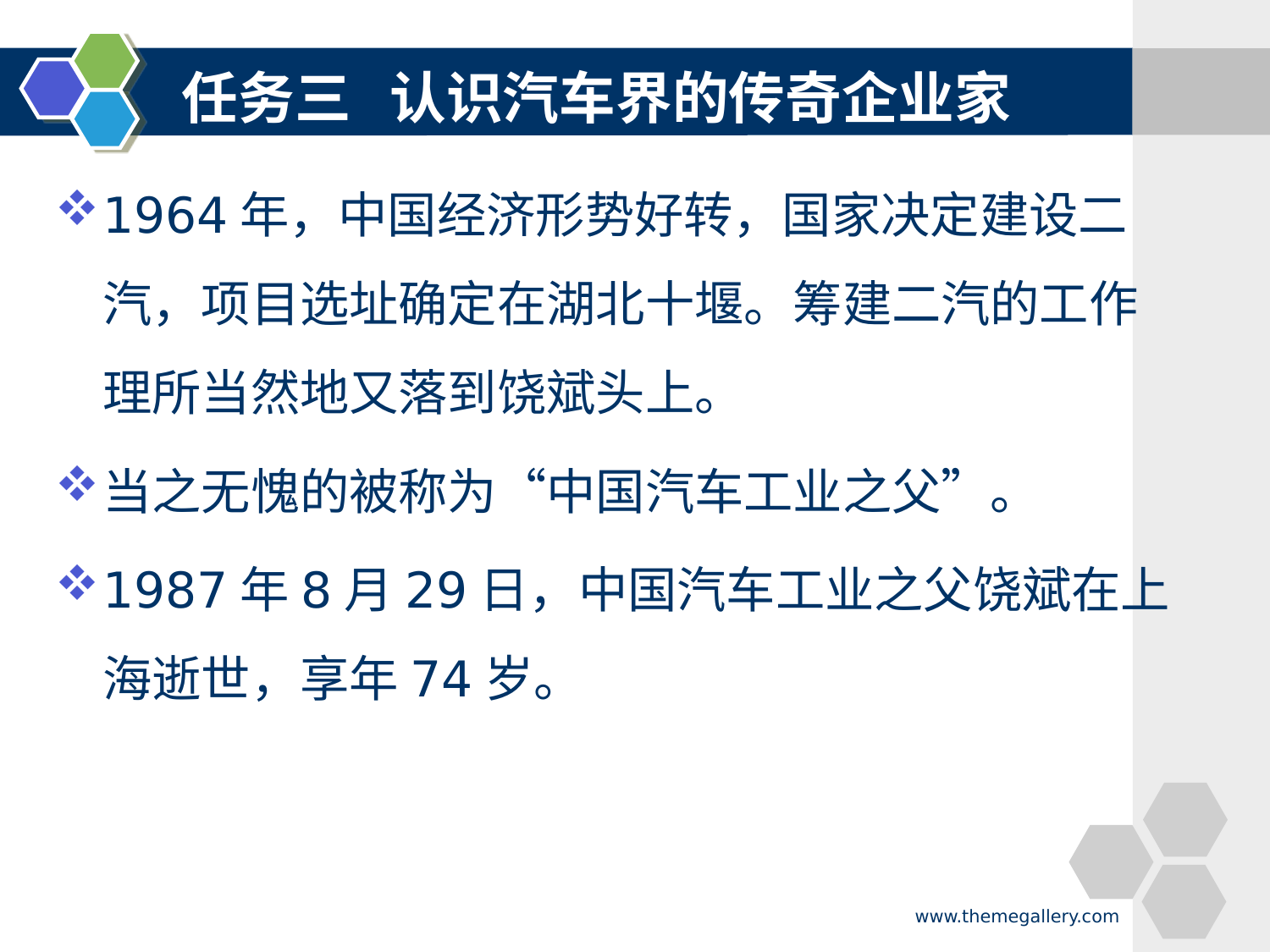

任务三   认识汽车界的传奇企业家
1964年，中国经济形势好转，国家决定建设二汽，项目选址确定在湖北十堰。筹建二汽的工作理所当然地又落到饶斌头上。
当之无愧的被称为“中国汽车工业之父”。
1987年8月29日，中国汽车工业之父饶斌在上海逝世，享年74岁。

www.themegallery.com